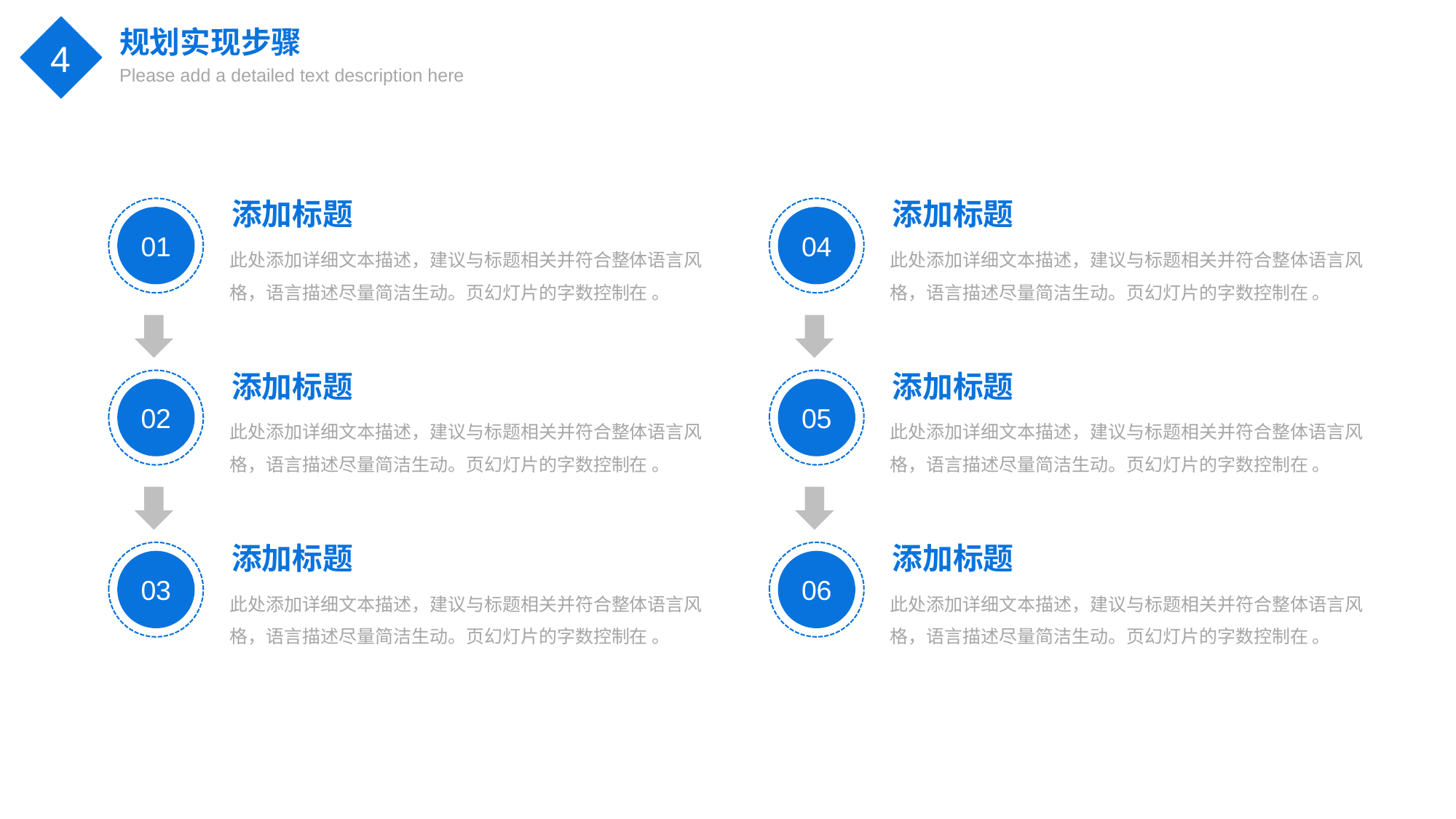

规划实现步骤
Please add a detailed text description here

4
添加标题
添加标题

01
04
此处添加详细文本描述，建议与标题相关并符合整体语言风格，语言描述尽量简洁生动。页幻灯片的字数控制在 。
此处添加详细文本描述，建议与标题相关并符合整体语言风格，语言描述尽量简洁生动。页幻灯片的字数控制在 。

添加标题
添加标题

02
05
此处添加详细文本描述，建议与标题相关并符合整体语言风格，语言描述尽量简洁生动。页幻灯片的字数控制在 。
此处添加详细文本描述，建议与标题相关并符合整体语言风格，语言描述尽量简洁生动。页幻灯片的字数控制在 。

添加标题
添加标题

03
06
此处添加详细文本描述，建议与标题相关并符合整体语言风格，语言描述尽量简洁生动。页幻灯片的字数控制在 。
此处添加详细文本描述，建议与标题相关并符合整体语言风格，语言描述尽量简洁生动。页幻灯片的字数控制在 。